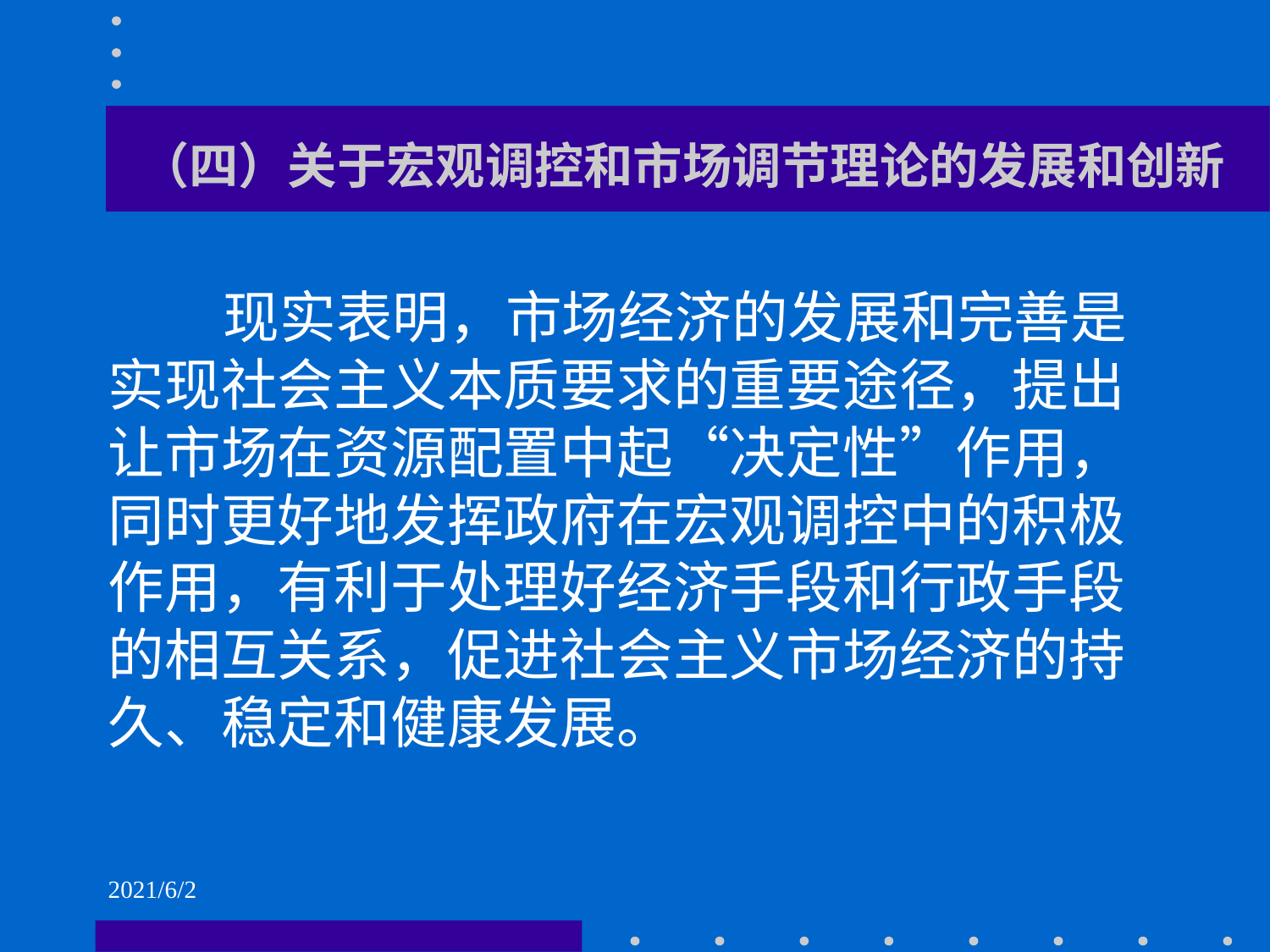

# （四）关于宏观调控和市场调节理论的发展和创新
        现实表明，市场经济的发展和完善是实现社会主义本质要求的重要途径，提出让市场在资源配置中起“决定性”作用，同时更好地发挥政府在宏观调控中的积极作用，有利于处理好经济手段和行政手段的相互关系，促进社会主义市场经济的持久、稳定和健康发展。

2021/6/2